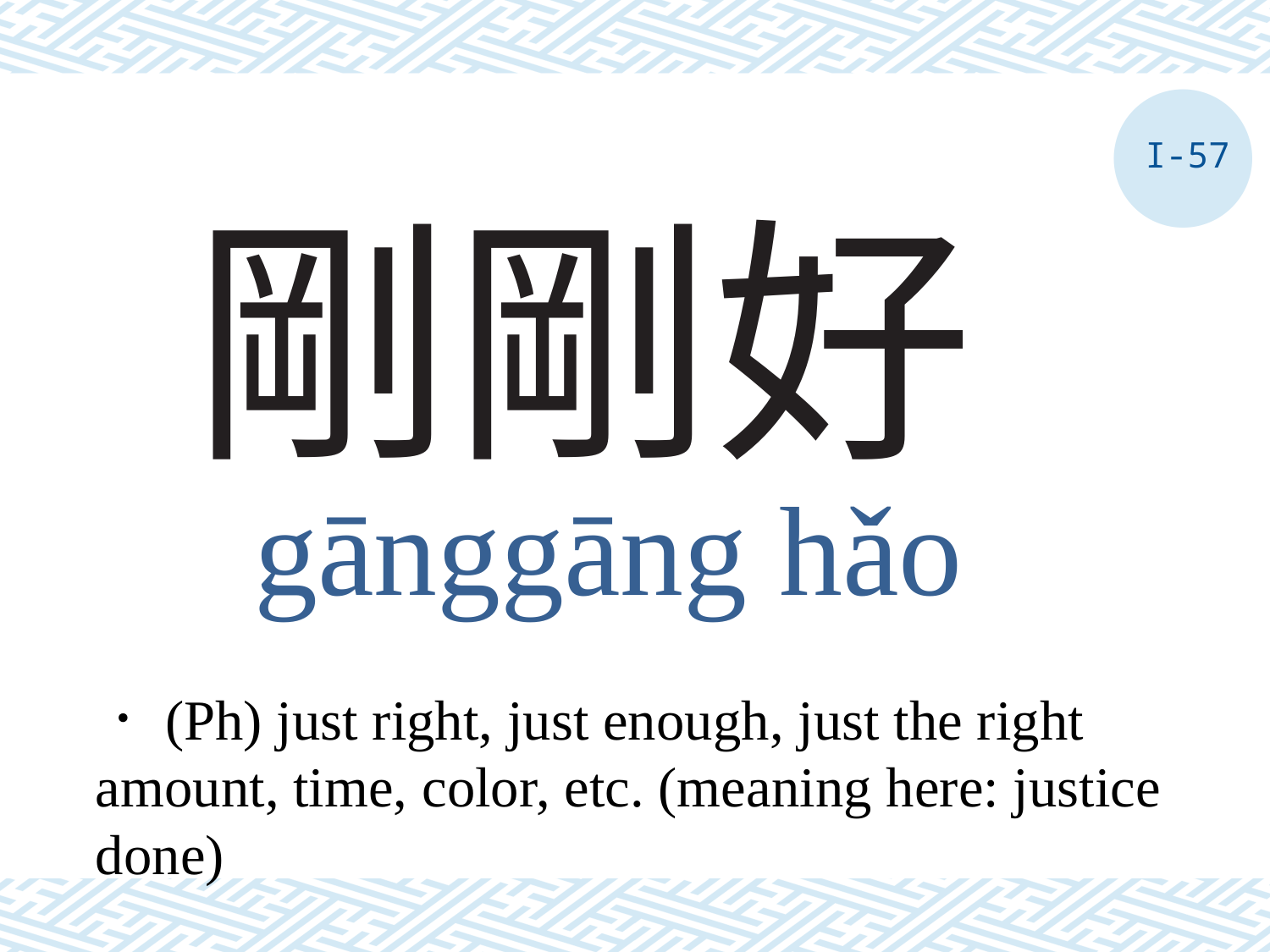

I-57

# 剛剛好
gānggāng hǎo
．(Ph) just right, just enough, just the right amount, time, color, etc. (meaning here: justice done)